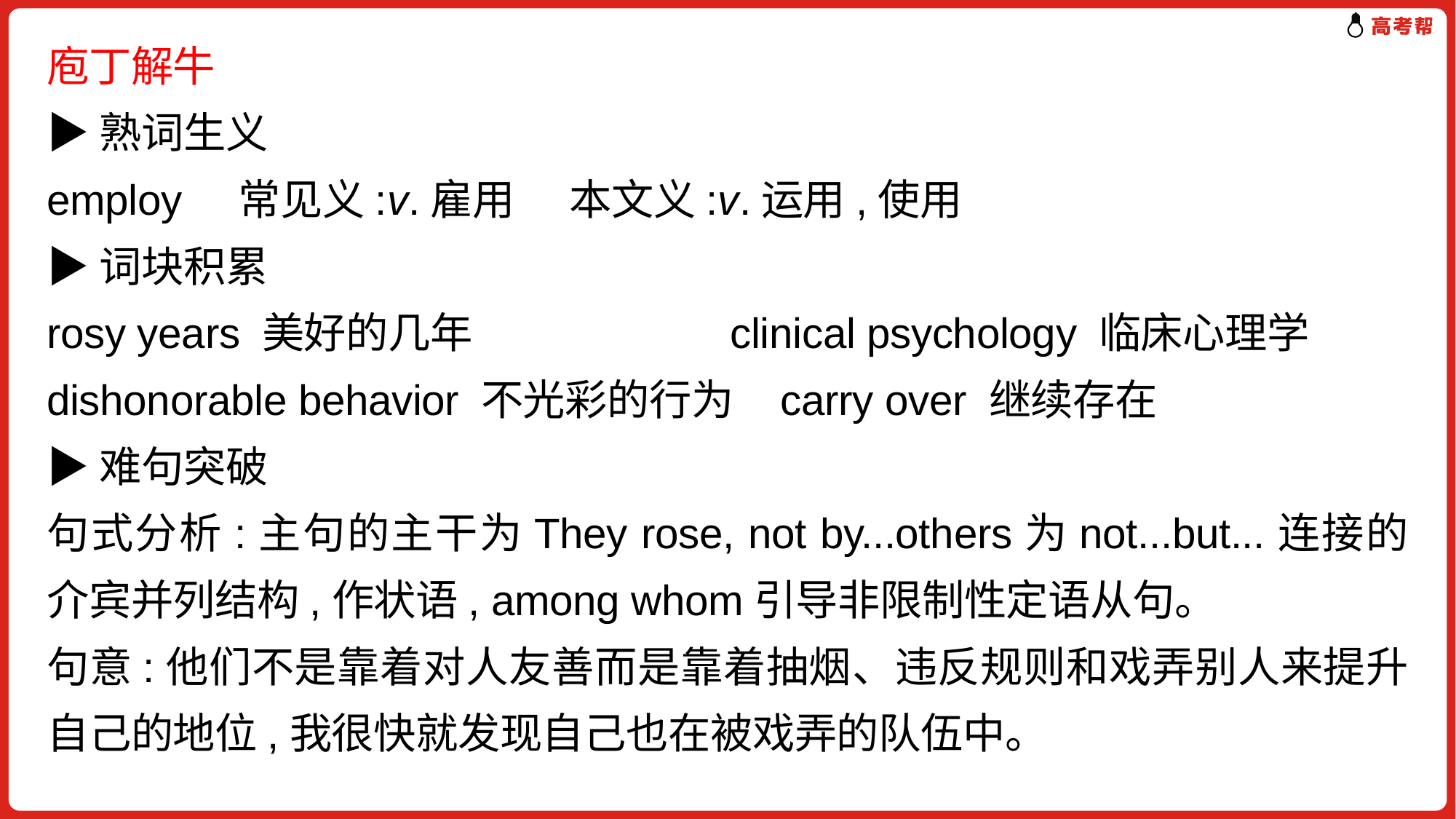

庖丁解牛
▶熟词生义
employ    常见义:v.雇用      本文义:v.运用,使用
▶词块积累
rosy years 美好的几年                           clinical psychology 临床心理学
dishonorable behavior 不光彩的行为    carry over 继续存在
▶难句突破
句式分析:主句的主干为They rose, not by...others为not...but...连接的介宾并列结构,作状语, among whom引导非限制性定语从句。
句意:他们不是靠着对人友善而是靠着抽烟、违反规则和戏弄别人来提升自己的地位,我很快就发现自己也在被戏弄的队伍中。